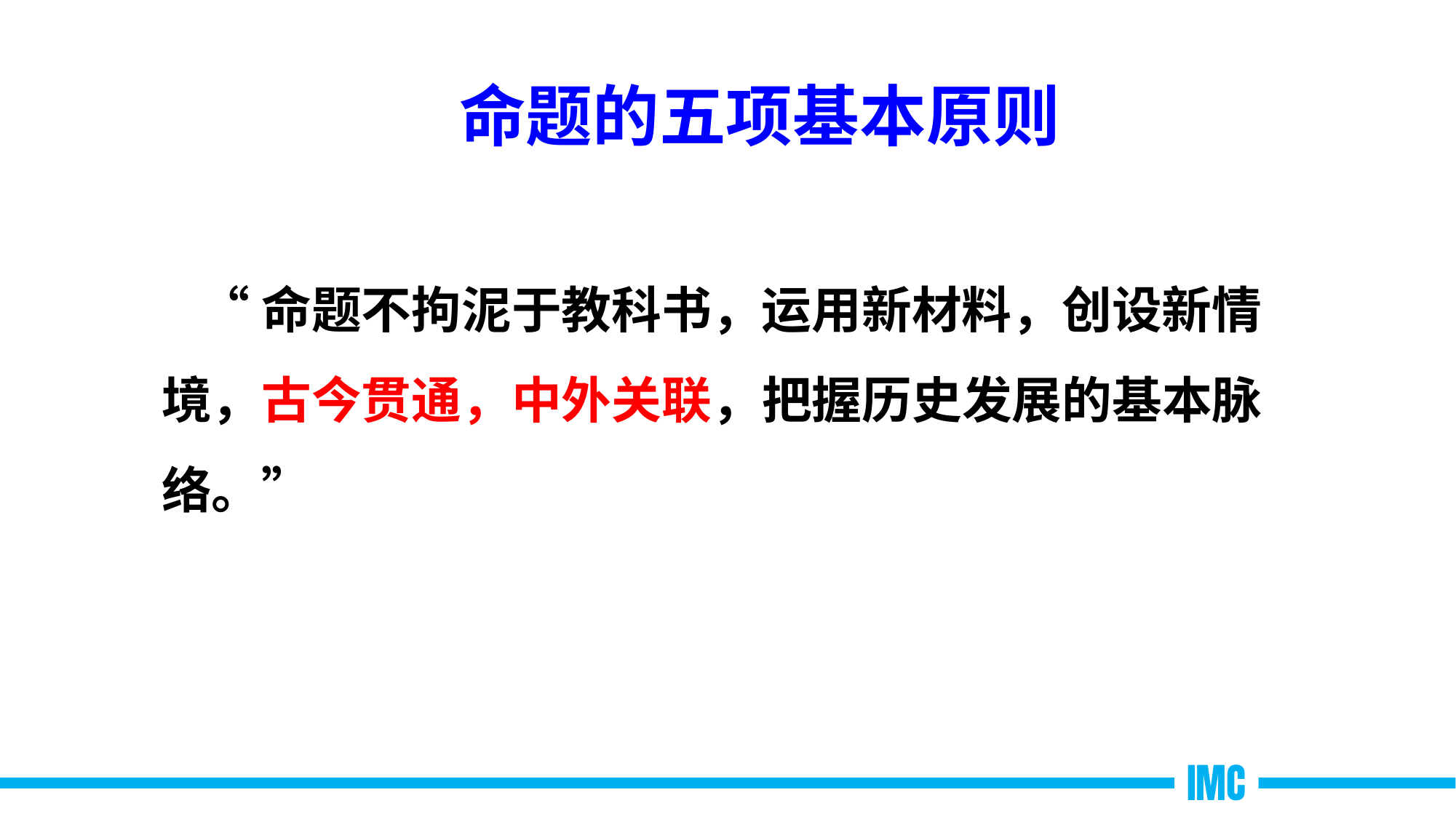

命题的五项基本原则
“命题不拘泥于教科书，运用新材料，创设新情境，古今贯通，中外关联，把握历史发展的基本脉络。”